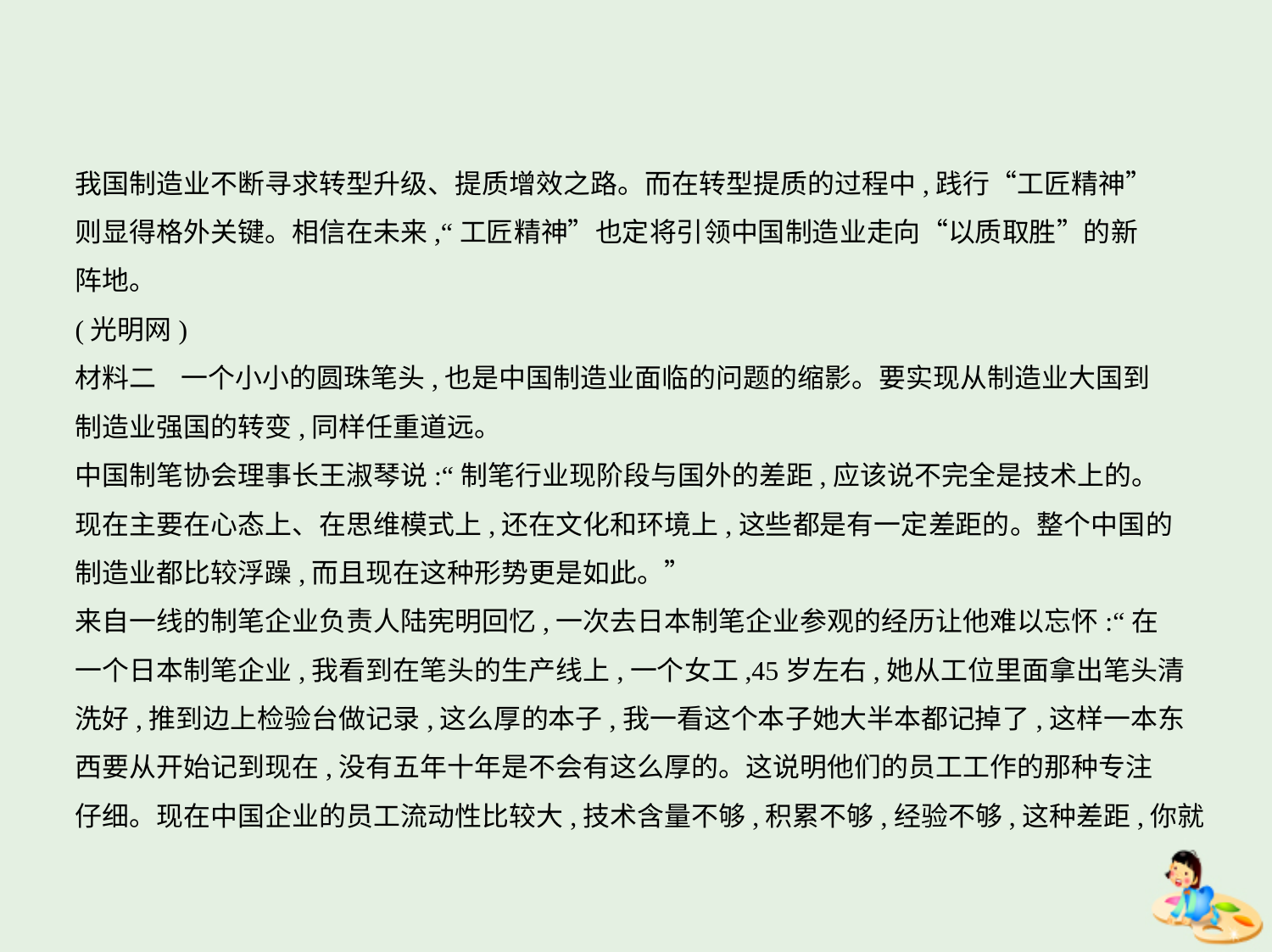

我国制造业不断寻求转型升级、提质增效之路。而在转型提质的过程中,践行“工匠精神”
则显得格外关键。相信在未来,“工匠精神”也定将引领中国制造业走向“以质取胜”的新
阵地。
(光明网)
材料二    一个小小的圆珠笔头,也是中国制造业面临的问题的缩影。要实现从制造业大国到
制造业强国的转变,同样任重道远。
中国制笔协会理事长王淑琴说:“制笔行业现阶段与国外的差距,应该说不完全是技术上的。
现在主要在心态上、在思维模式上,还在文化和环境上,这些都是有一定差距的。整个中国的
制造业都比较浮躁,而且现在这种形势更是如此。”
来自一线的制笔企业负责人陆宪明回忆,一次去日本制笔企业参观的经历让他难以忘怀:“在
一个日本制笔企业,我看到在笔头的生产线上,一个女工,45岁左右,她从工位里面拿出笔头清
洗好,推到边上检验台做记录,这么厚的本子,我一看这个本子她大半本都记掉了,这样一本东
西要从开始记到现在,没有五年十年是不会有这么厚的。这说明他们的员工工作的那种专注
仔细。现在中国企业的员工流动性比较大,技术含量不够,积累不够,经验不够,这种差距,你就